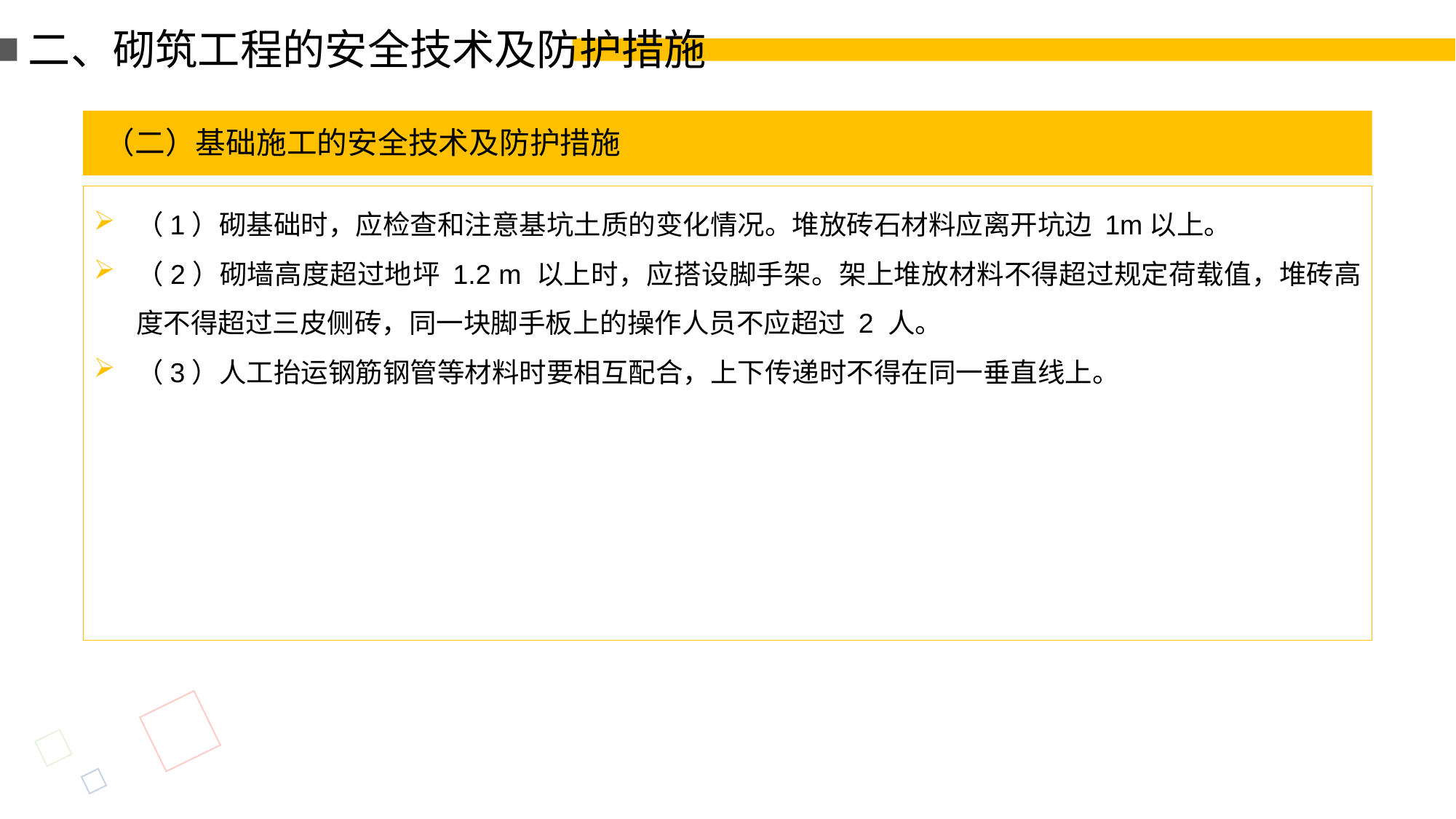

二、砌筑工程的安全技术及防护措施
（二）基础施工的安全技术及防护措施
（1）砌基础时，应检查和注意基坑土质的变化情况。堆放砖石材料应离开坑边 1m以上。
（2）砌墙高度超过地坪 1.2 m 以上时，应搭设脚手架。架上堆放材料不得超过规定荷载值，堆砖高度不得超过三皮侧砖，同一块脚手板上的操作人员不应超过 2 人。
（3）人工抬运钢筋钢管等材料时要相互配合，上下传递时不得在同一垂直线上。